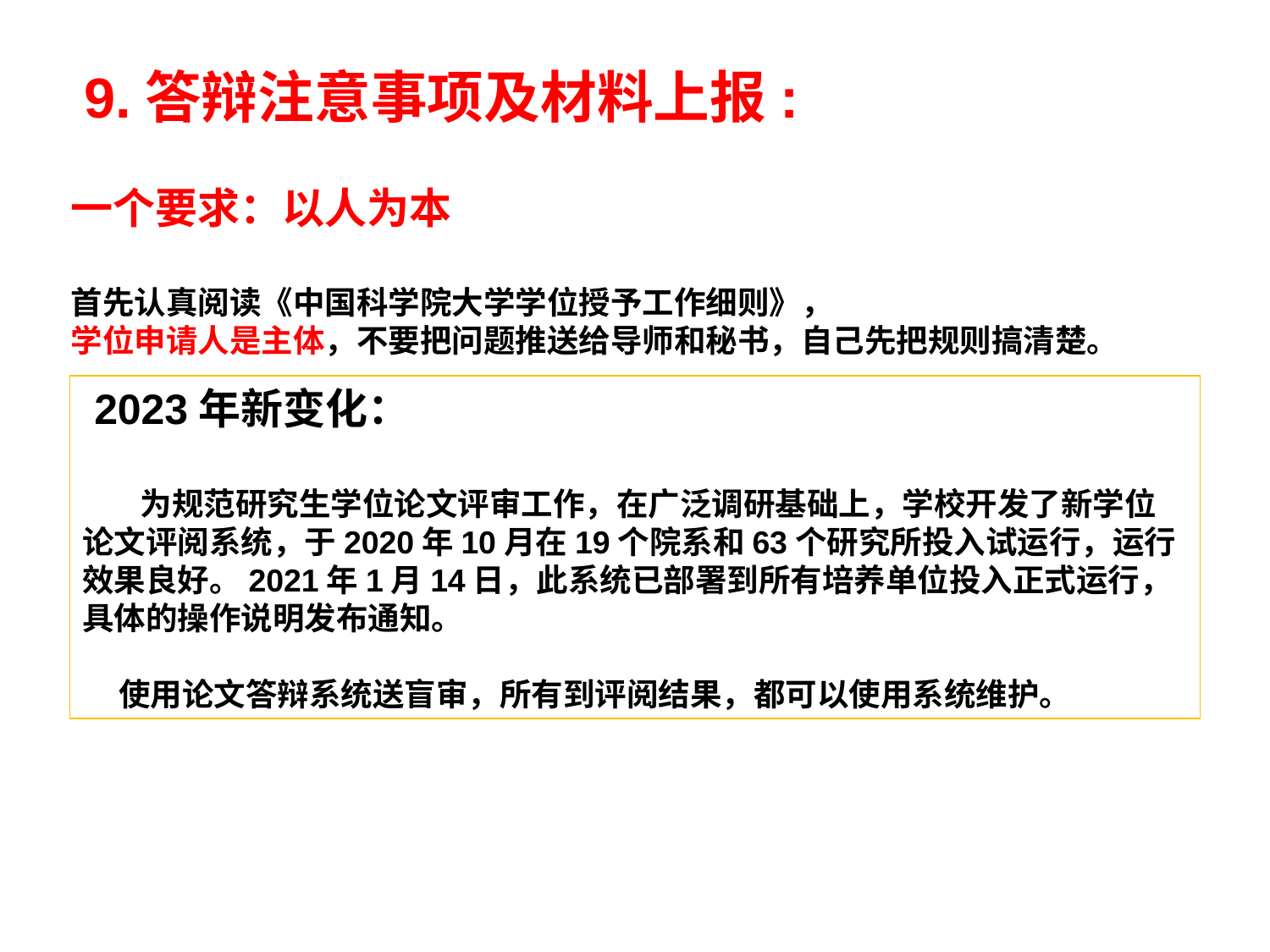

9.答辩注意事项及材料上报:
一个要求：以人为本

首先认真阅读《中国科学院大学学位授予工作细则》，
学位申请人是主体，不要把问题推送给导师和秘书，自己先把规则搞清楚。
 2023年新变化：

       为规范研究生学位论文评审工作，在广泛调研基础上，学校开发了新学位论文评阅系统，于2020年10月在19个院系和63个研究所投入试运行，运行效果良好。2021年1月14日，此系统已部署到所有培养单位投入正式运行，具体的操作说明发布通知。

    使用论文答辩系统送盲审，所有到评阅结果，都可以使用系统维护。